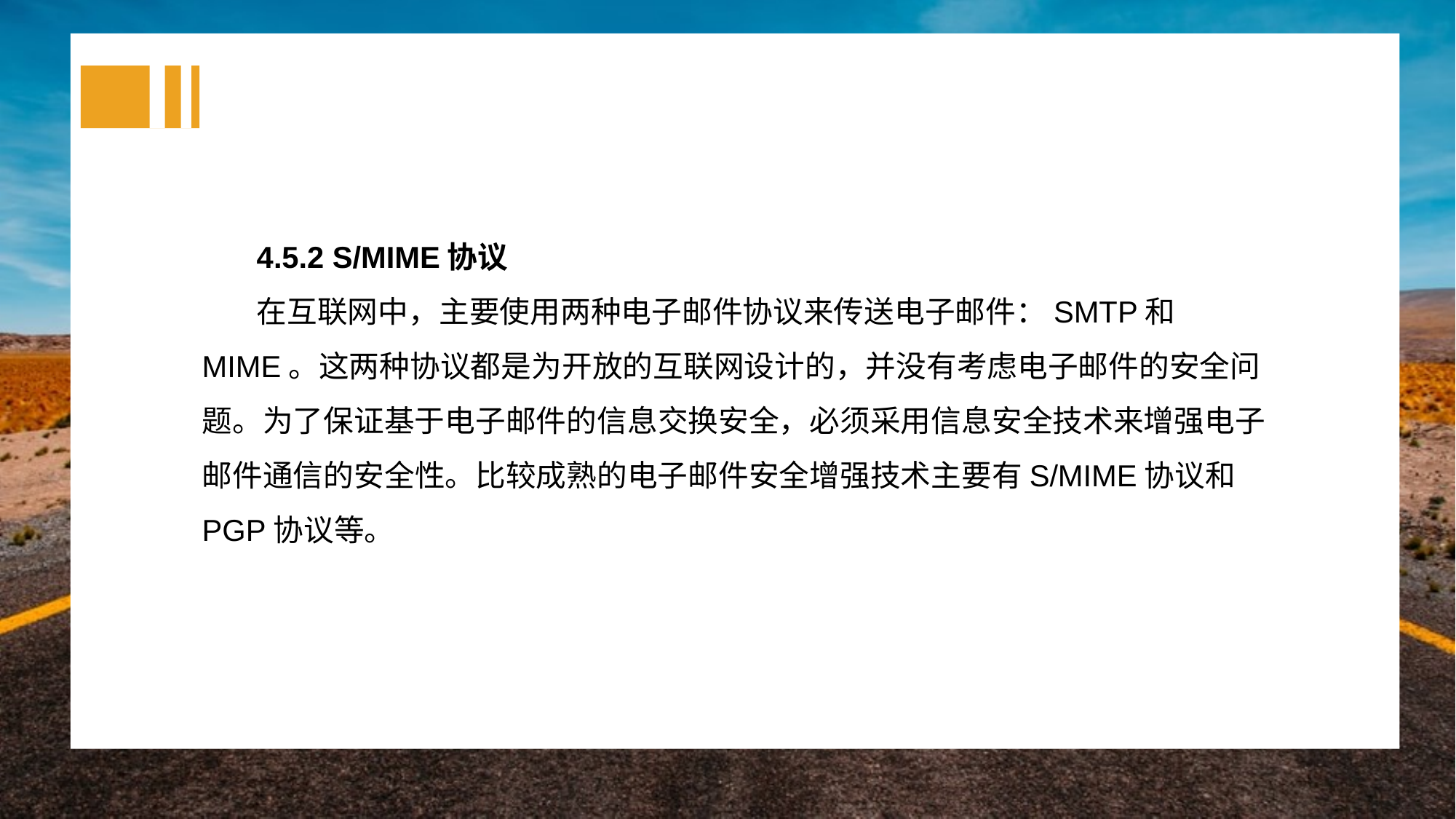

4.5.2 S/MIME协议
在互联网中，主要使用两种电子邮件协议来传送电子邮件：SMTP和MIME。这两种协议都是为开放的互联网设计的，并没有考虑电子邮件的安全问题。为了保证基于电子邮件的信息交换安全，必须采用信息安全技术来增强电子邮件通信的安全性。比较成熟的电子邮件安全增强技术主要有S/MIME协议和PGP协议等。